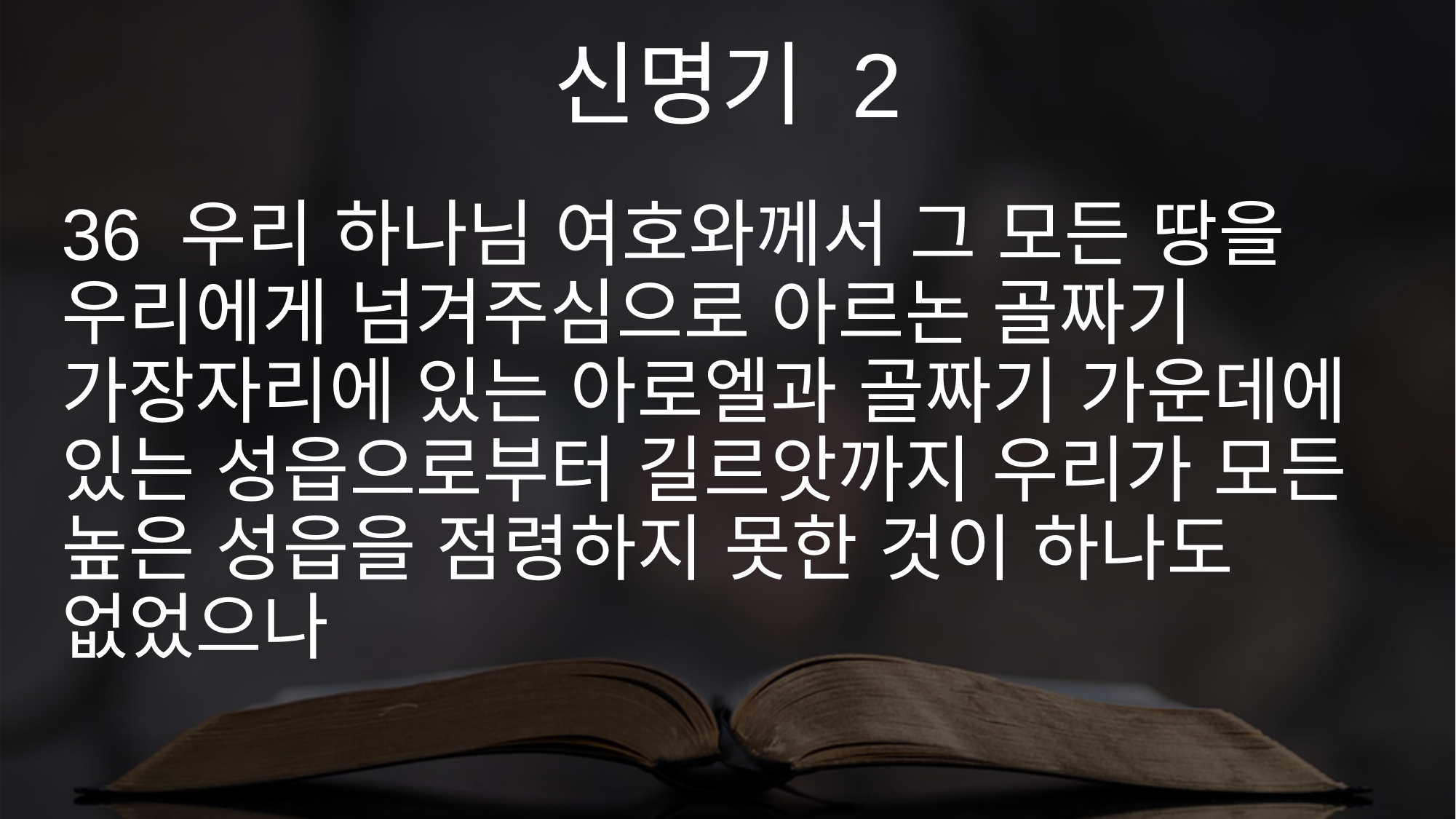

신명기 2
36 우리 하나님 여호와께서 그 모든 땅을 우리에게 넘겨주심으로 아르논 골짜기 가장자리에 있는 아로엘과 골짜기 가운데에 있는 성읍으로부터 길르앗까지 우리가 모든 높은 성읍을 점령하지 못한 것이 하나도 없었으나